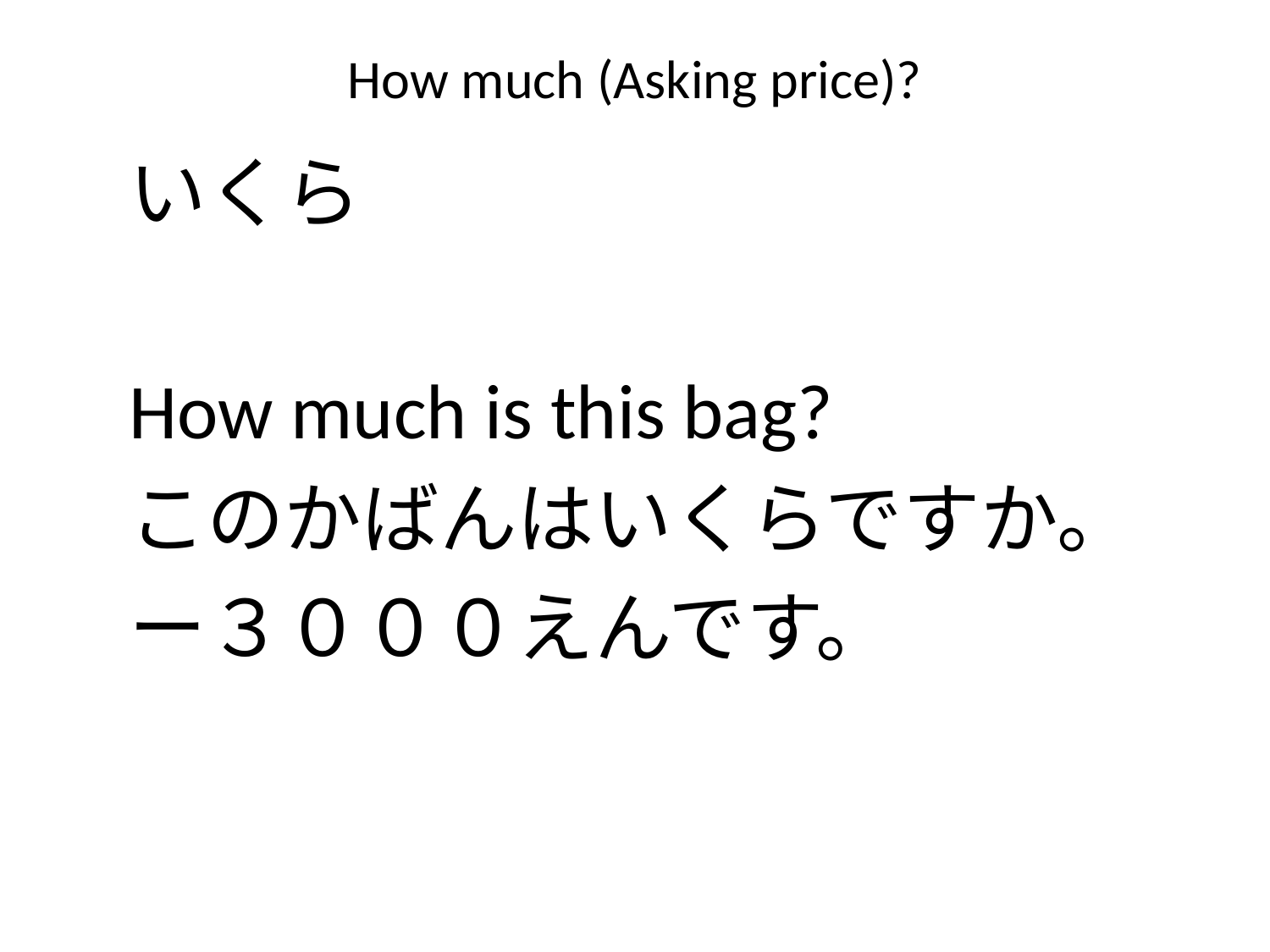

# How much (Asking price)?
いくら

How much is this bag?
このかばんはいくらですか。
ー３０００えんです。